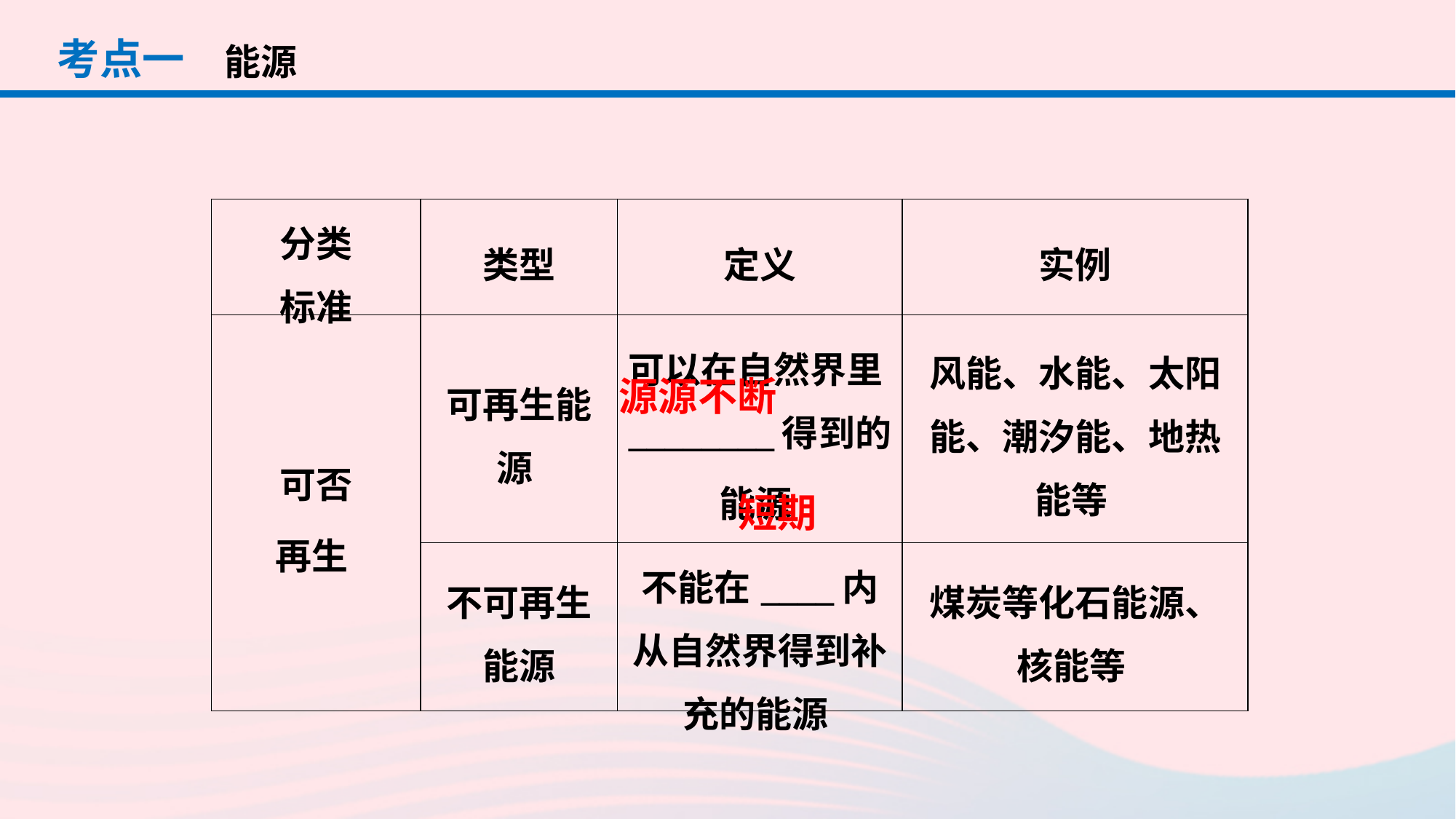

考点一
能源
| 分类 标准 | 类型 | 定义 | 实例 |
| --- | --- | --- | --- |
| 可否 再生 | 可再生能源 | 可以在自然界里\_\_\_\_\_\_\_\_得到的 能源 | 风能、水能、太阳能、潮汐能、地热能等 |
|  | 不可再生能源 | 不能在\_\_\_\_内从自然界得到补充的能源 | 煤炭等化石能源、核能等 |
源源不断
短期